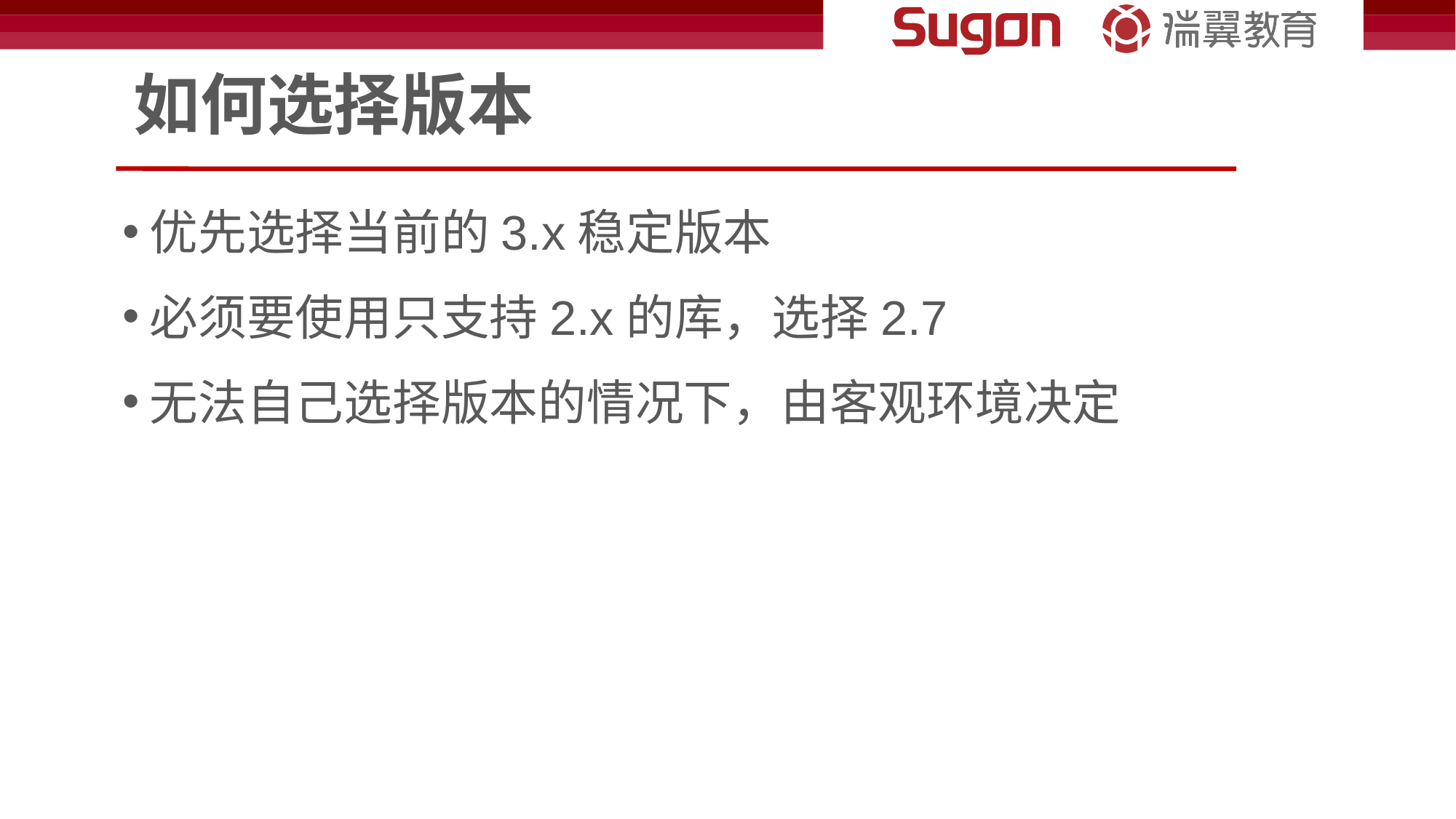

# 如何选择版本
优先选择当前的3.x稳定版本
必须要使用只支持2.x的库，选择2.7
无法自己选择版本的情况下，由客观环境决定